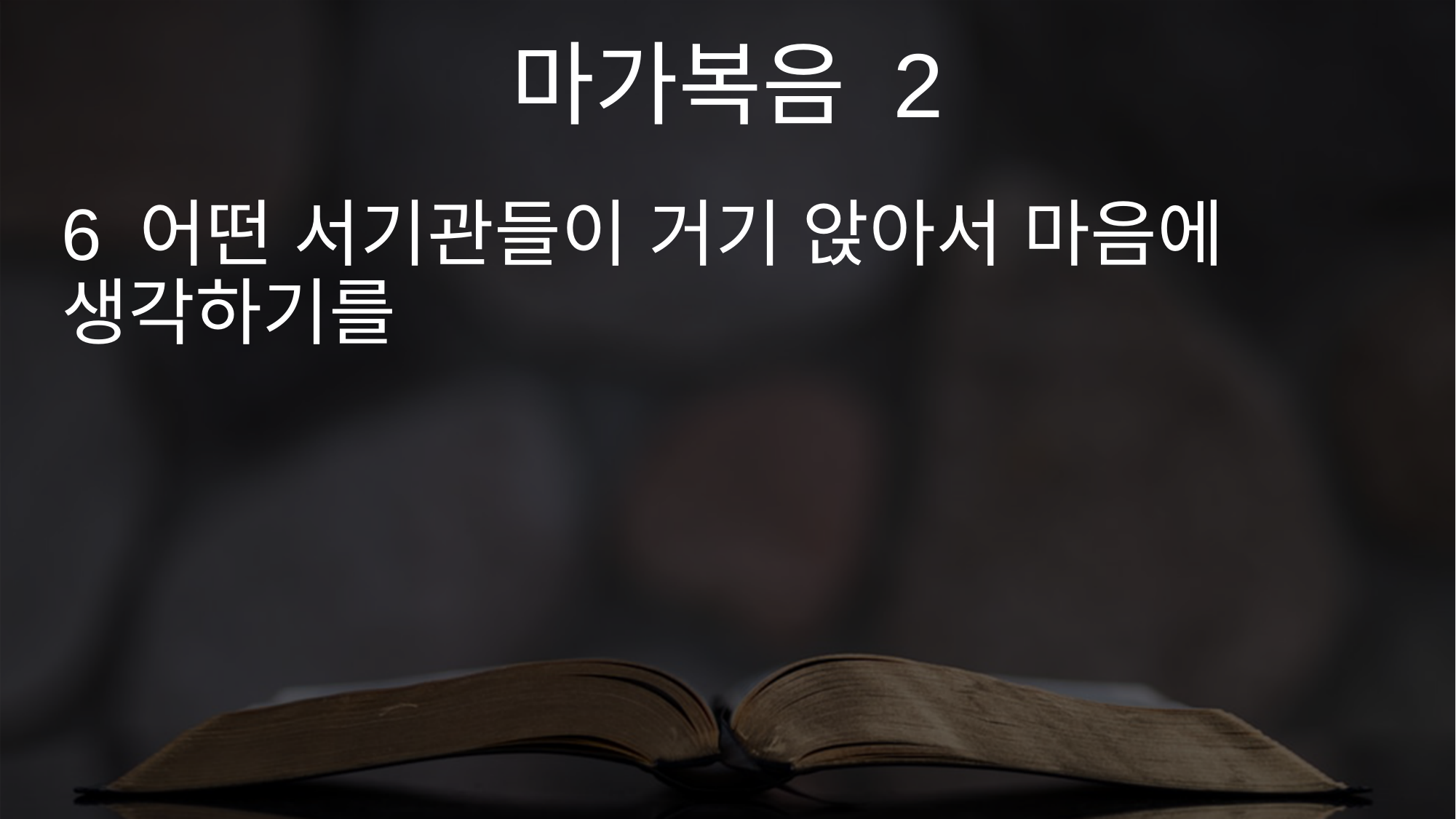

마가복음 2
6 어떤 서기관들이 거기 앉아서 마음에 생각하기를